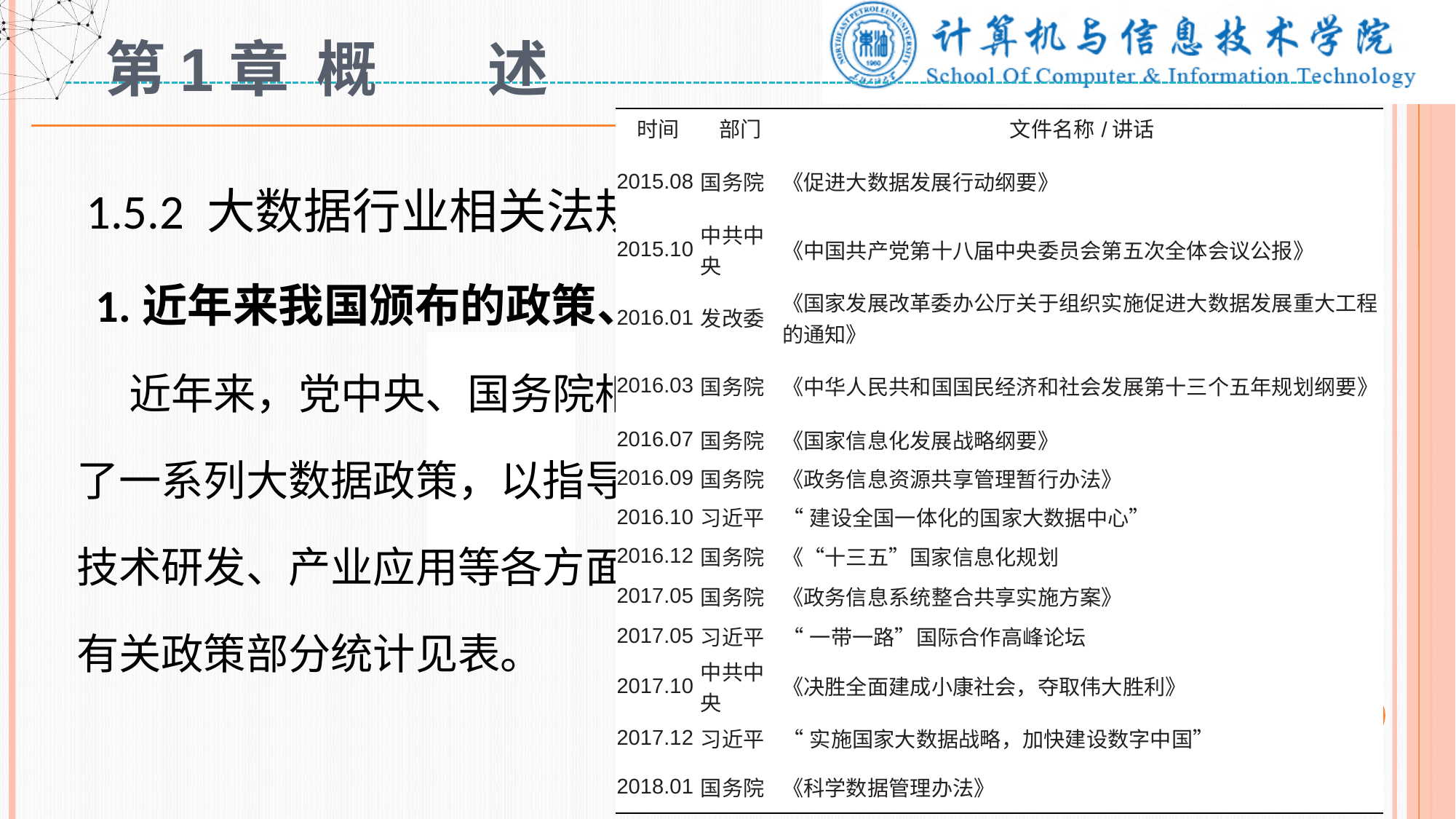

# 第1章  概        述
| 时间 | 部门 | 文件名称/讲话 |
| --- | --- | --- |
| 2015.08 | 国务院 | 《促进大数据发展行动纲要》 |
| 2015.10 | 中共中央 | 《中国共产党第十八届中央委员会第五次全体会议公报》 |
| 2016.01 | 发改委 | 《国家发展改革委办公厅关于组织实施促进大数据发展重大工程的通知》 |
| 2016.03 | 国务院 | 《中华人民共和国国民经济和社会发展第十三个五年规划纲要》 |
| 2016.07 | 国务院 | 《国家信息化发展战略纲要》 |
| 2016.09 | 国务院 | 《政务信息资源共享管理暂行办法》 |
| 2016.10 | 习近平 | “建设全国一体化的国家大数据中心” |
| 2016.12 | 国务院 | 《“十三五”国家信息化规划 |
| 2017.05 | 国务院 | 《政务信息系统整合共享实施方案》 |
| 2017.05 | 习近平 | “一带一路”国际合作高峰论坛 |
| 2017.10 | 中共中央 | 《决胜全面建成小康社会，夺取伟大胜利》 |
| 2017.12 | 习近平 | “实施国家大数据战略，加快建设数字中国” |
| 2018.01 | 国务院 | 《科学数据管理办法》 |
 1.5.2 大数据行业相关法规
  1.近年来我国颁布的政策、法规
     近年来，党中央、国务院相继推出了一系列大数据政策，以指导大数据技术研发、产业应用等各方面的工作，有关政策部分统计见表。